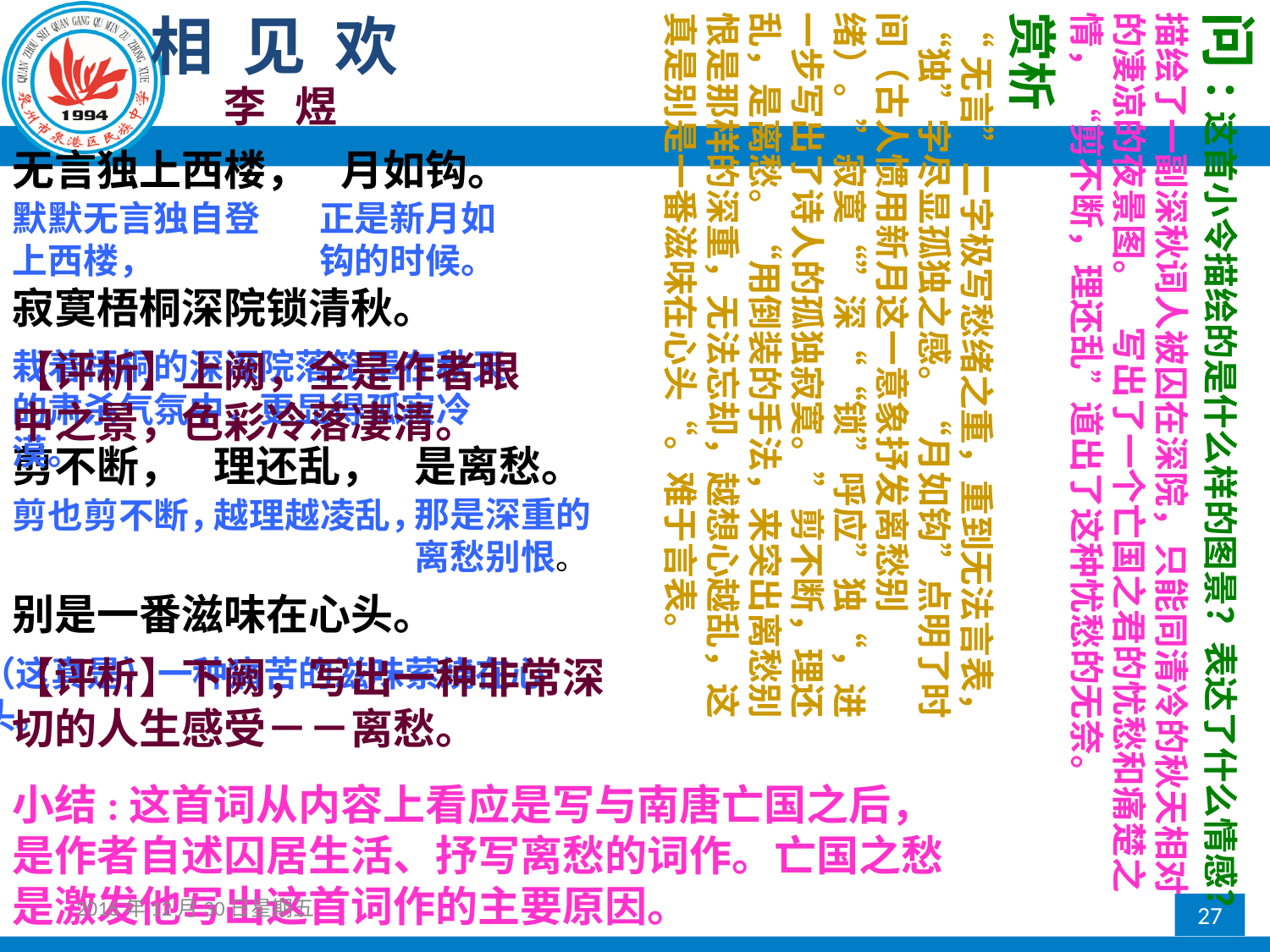

相  见  欢
“无言”二字极写愁绪之重，重到无法言表，“独”字尽显孤独之感。“月如钩”点明了时间（古人惯用新月这一意象抒发离愁别绪）。”寂寞“”深““锁”呼应”独“，进一步写出了诗人的孤独寂寞。”剪不断，理还乱，是离愁。“用倒装的手法，来突出离愁别恨是那样的深重，无法忘却，越想心越乱，这真是别是一番滋味在心头“。难于言表。
赏析
描绘了一副深秋词人被囚在深院，只能同清冷的秋天相对的凄凉的夜景图。    写出了一个亡国之君的忧愁和痛楚之情， “剪不断，理还乱”道出了这种忧愁的无奈。
问:这首小令描绘的是什么样的图景？表达了什么情感？
李   煜
无言独上西楼，
月如钩。
默默无言独自登上西楼，
正是新月如钩的时候。
寂寞梧桐深院锁清秋。
栽着梧桐的深深院落笼罩在秋天的肃杀气氛中，更显得孤寂冷漠。
【评析】上阙，全是作者眼中之景，色彩冷落凄清。
剪不断，
理还乱，
是离愁。
剪也剪不断，
越理越凌乱，
那是深重的离愁别恨。
别是一番滋味在心头。
【评析】下阙，写出一种非常深切的人生感受－－离愁。
（这真是）一种痛苦的滋味萦绕在心头。
小结:这首词从内容上看应是写与南唐亡国之后，是作者自述囚居生活、抒写离愁的词作。亡国之愁是激发他写出这首词作的主要原因。
2016年12月30日星期五